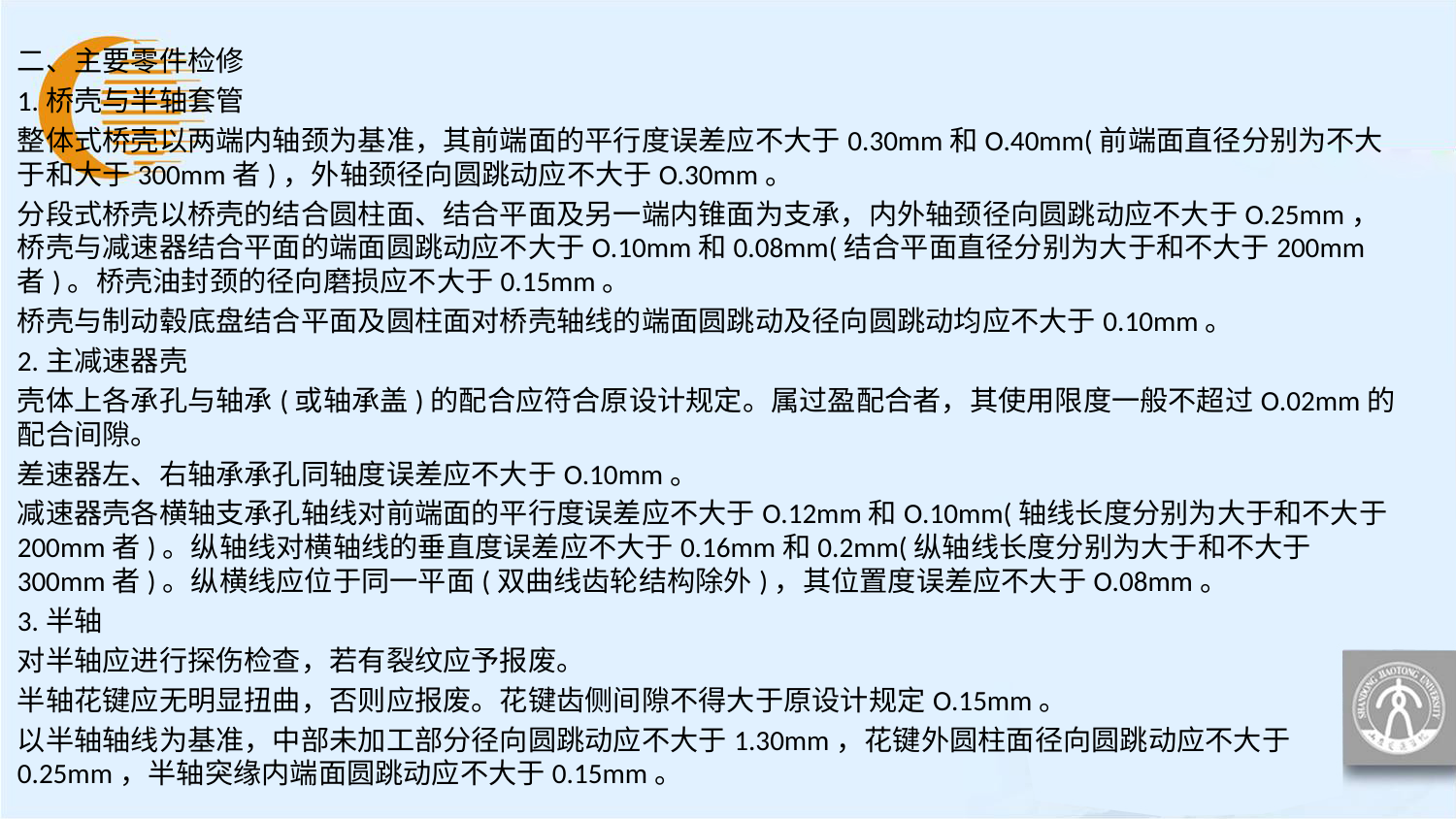

二、主要零件检修
1.桥壳与半轴套管
整体式桥壳以两端内轴颈为基准，其前端面的平行度误差应不大于0.30mm和O.40mm(前端面直径分别为不大于和大于300mm者)，外轴颈径向圆跳动应不大于O.30mm。
分段式桥壳以桥壳的结合圆柱面、结合平面及另一端内锥面为支承，内外轴颈径向圆跳动应不大于O.25mm，桥壳与减速器结合平面的端面圆跳动应不大于O.10mm和0.08mm(结合平面直径分别为大于和不大于200mm者)。桥壳油封颈的径向磨损应不大于0.15mm。
桥壳与制动毂底盘结合平面及圆柱面对桥壳轴线的端面圆跳动及径向圆跳动均应不大于0.10mm。
2.主减速器壳
壳体上各承孔与轴承(或轴承盖)的配合应符合原设计规定。属过盈配合者，其使用限度一般不超过O.02mm的配合间隙。
差速器左、右轴承承孔同轴度误差应不大于O.10mm。
减速器壳各横轴支承孔轴线对前端面的平行度误差应不大于O.12mm和O.10mm(轴线长度分别为大于和不大于200mm者)。纵轴线对横轴线的垂直度误差应不大于0.16mm和0.2mm(纵轴线长度分别为大于和不大于300mm者)。纵横线应位于同一平面(双曲线齿轮结构除外)，其位置度误差应不大于O.08mm。
3.半轴
对半轴应进行探伤检查，若有裂纹应予报废。
半轴花键应无明显扭曲，否则应报废。花键齿侧间隙不得大于原设计规定O.15mm。
以半轴轴线为基准，中部未加工部分径向圆跳动应不大于1.30mm，花键外圆柱面径向圆跳动应不大于0.25mm，半轴突缘内端面圆跳动应不大于0.15mm。